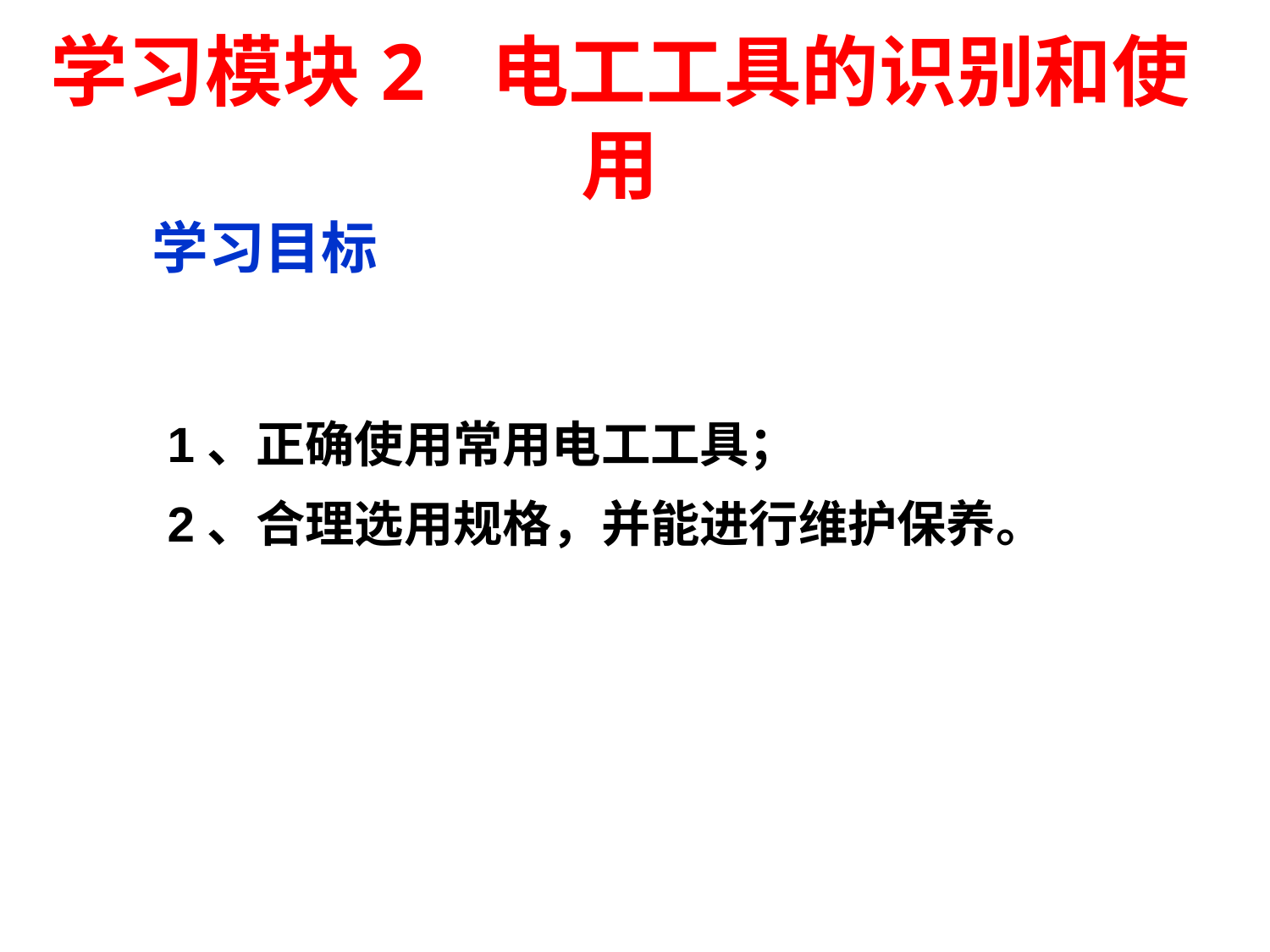

学习模块2 电工工具的识别和使用
学习目标
1、正确使用常用电工工具；
2、合理选用规格，并能进行维护保养。